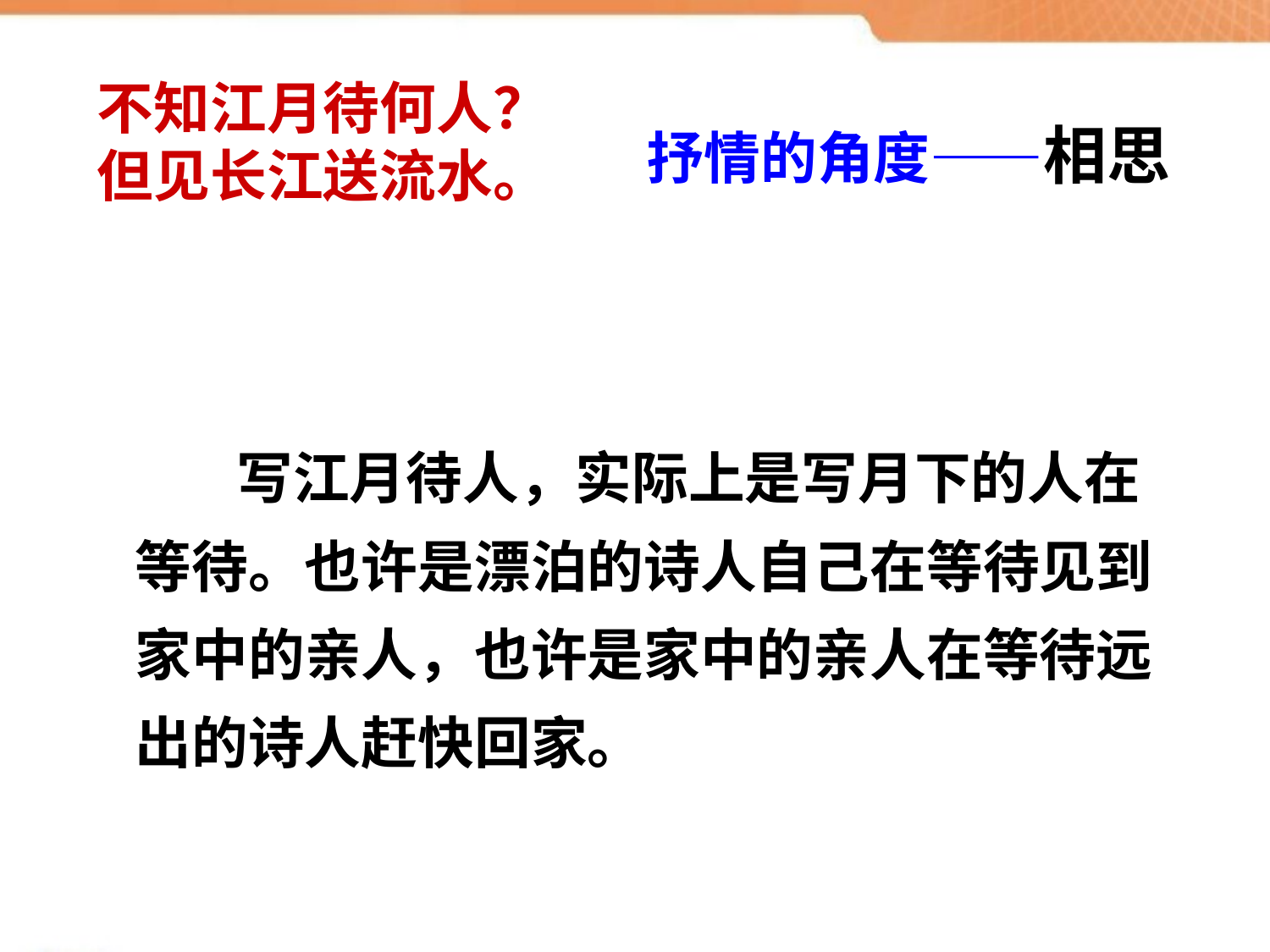

不知江月待何人？
但见长江送流水。
抒情的角度——相思
　　  写江月待人，实际上是写月下的人在等待。也许是漂泊的诗人自己在等待见到家中的亲人，也许是家中的亲人在等待远出的诗人赶快回家。